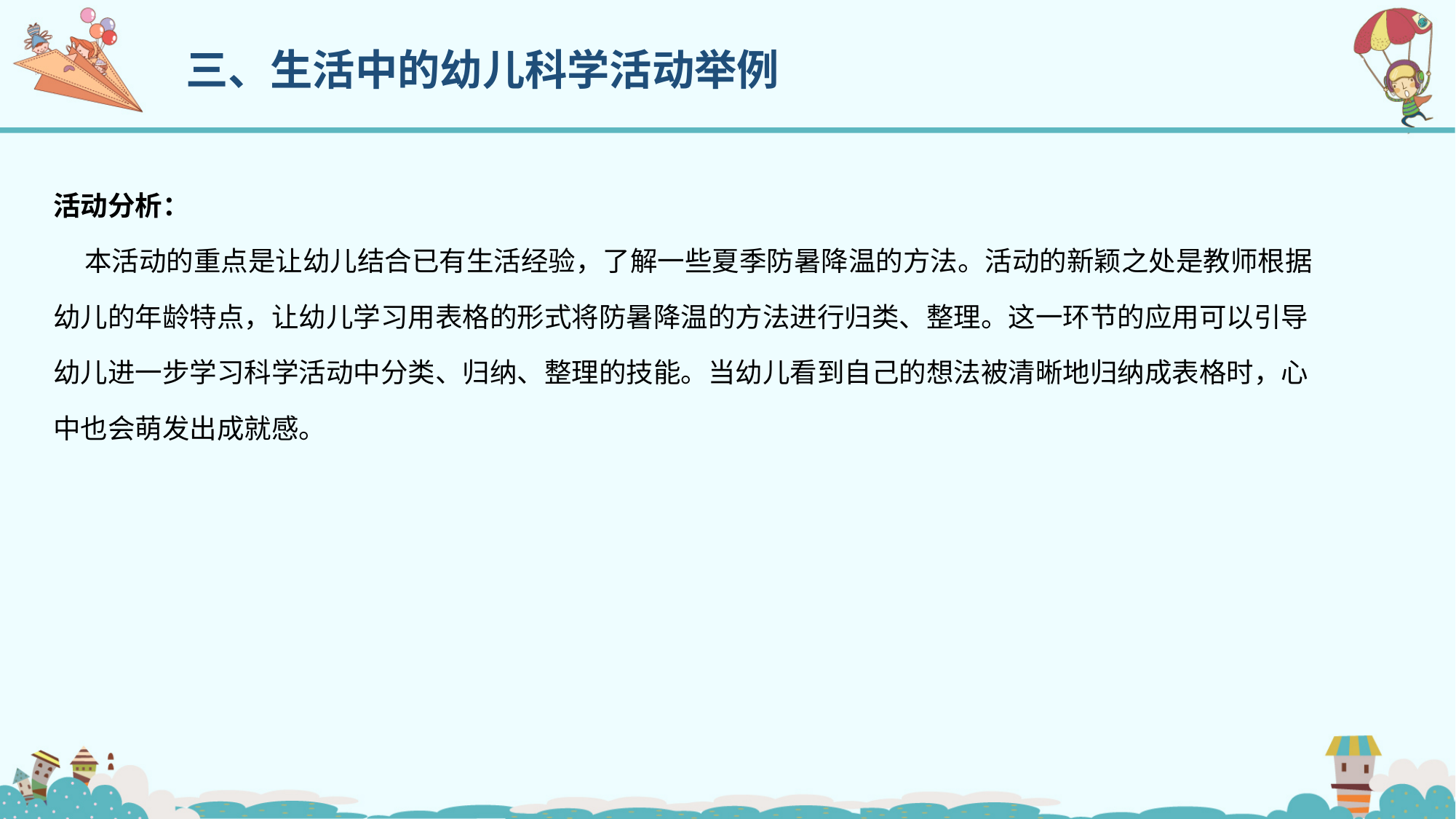

三、生活中的幼儿科学活动举例

活动分析：
    本活动的重点是让幼儿结合已有生活经验，了解一些夏季防暑降温的方法。活动的新颖之处是教师根据幼儿的年龄特点，让幼儿学习用表格的形式将防暑降温的方法进行归类、整理。这一环节的应用可以引导幼儿进一步学习科学活动中分类、归纳、整理的技能。当幼儿看到自己的想法被清晰地归纳成表格时，心中也会萌发出成就感。